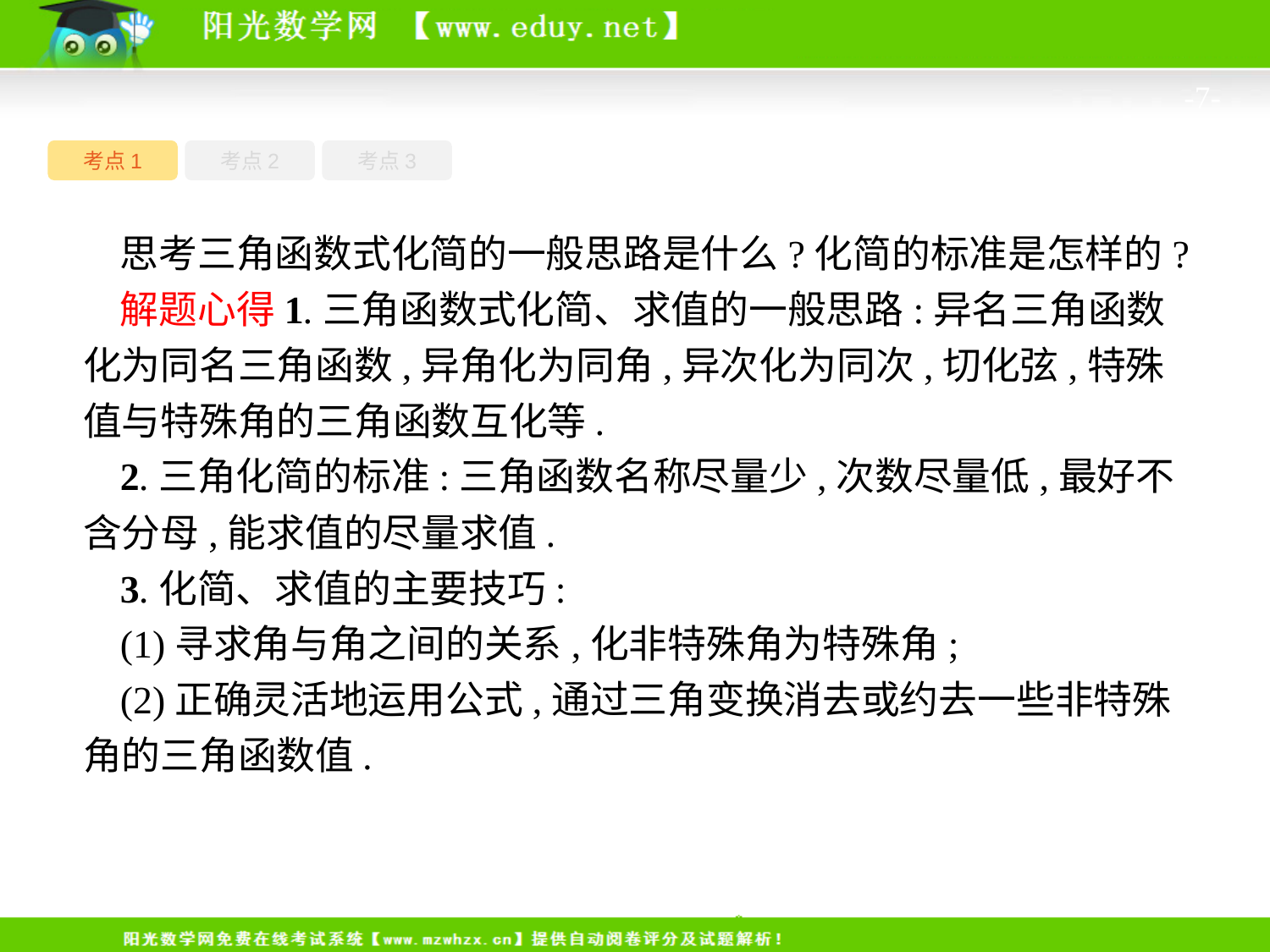

-7-
考点1
考点3
考点2
思考三角函数式化简的一般思路是什么?化简的标准是怎样的?
解题心得1.三角函数式化简、求值的一般思路:异名三角函数化为同名三角函数,异角化为同角,异次化为同次,切化弦,特殊值与特殊角的三角函数互化等.
2.三角化简的标准:三角函数名称尽量少,次数尽量低,最好不含分母,能求值的尽量求值.
3.化简、求值的主要技巧:
(1)寻求角与角之间的关系,化非特殊角为特殊角;
(2)正确灵活地运用公式,通过三角变换消去或约去一些非特殊角的三角函数值.